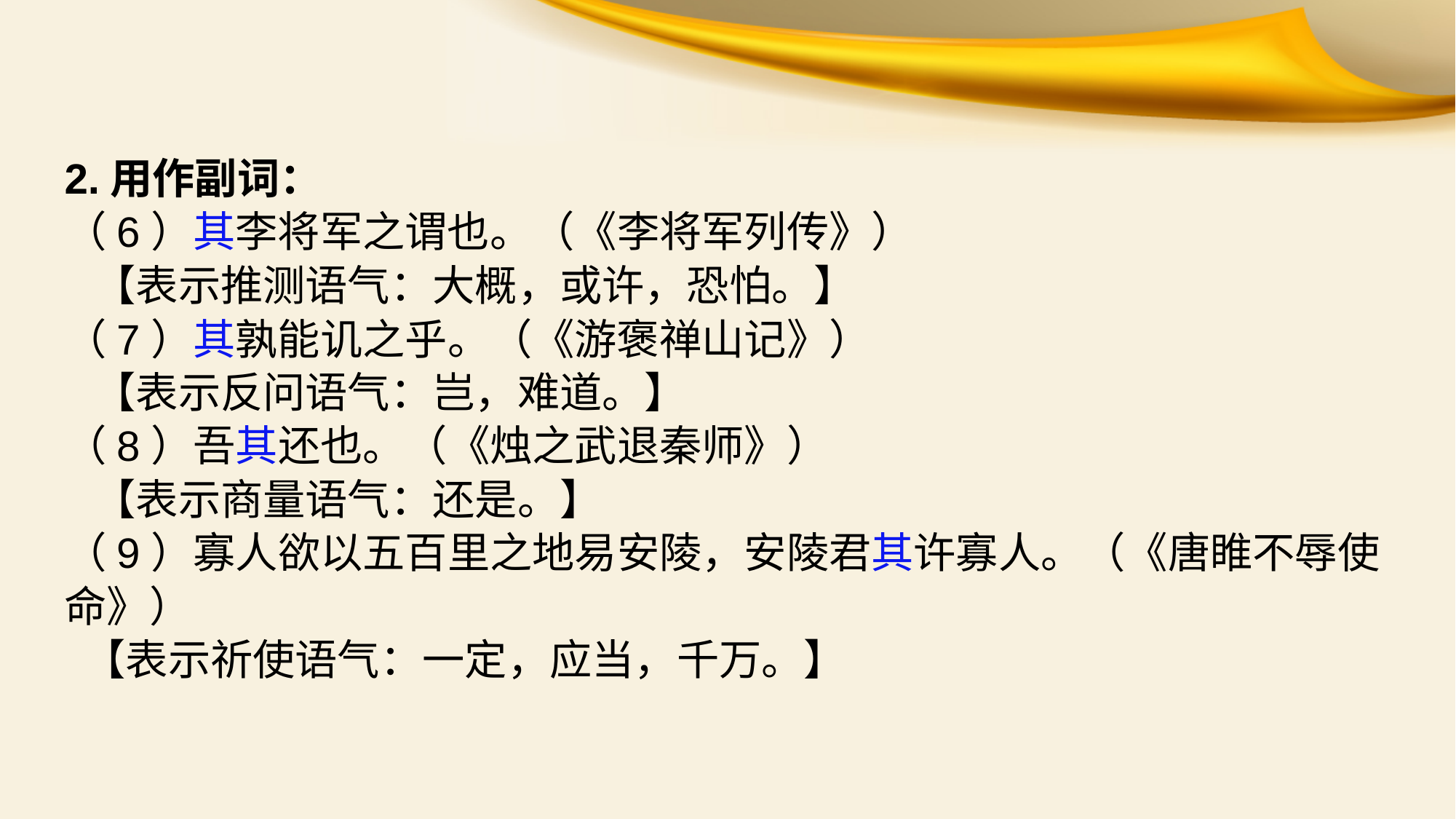

2.用作副词：
（6）其李将军之谓也。（《李将军列传》）
  【表示推测语气：大概，或许，恐怕。】
（7）其孰能讥之乎。（《游褒禅山记》）
  【表示反问语气：岂，难道。】
（8）吾其还也。（《烛之武退秦师》）
  【表示商量语气：还是。】
（9）寡人欲以五百里之地易安陵，安陵君其许寡人。（《唐睢不辱使命》）
  【表示祈使语气：一定，应当，千万。】